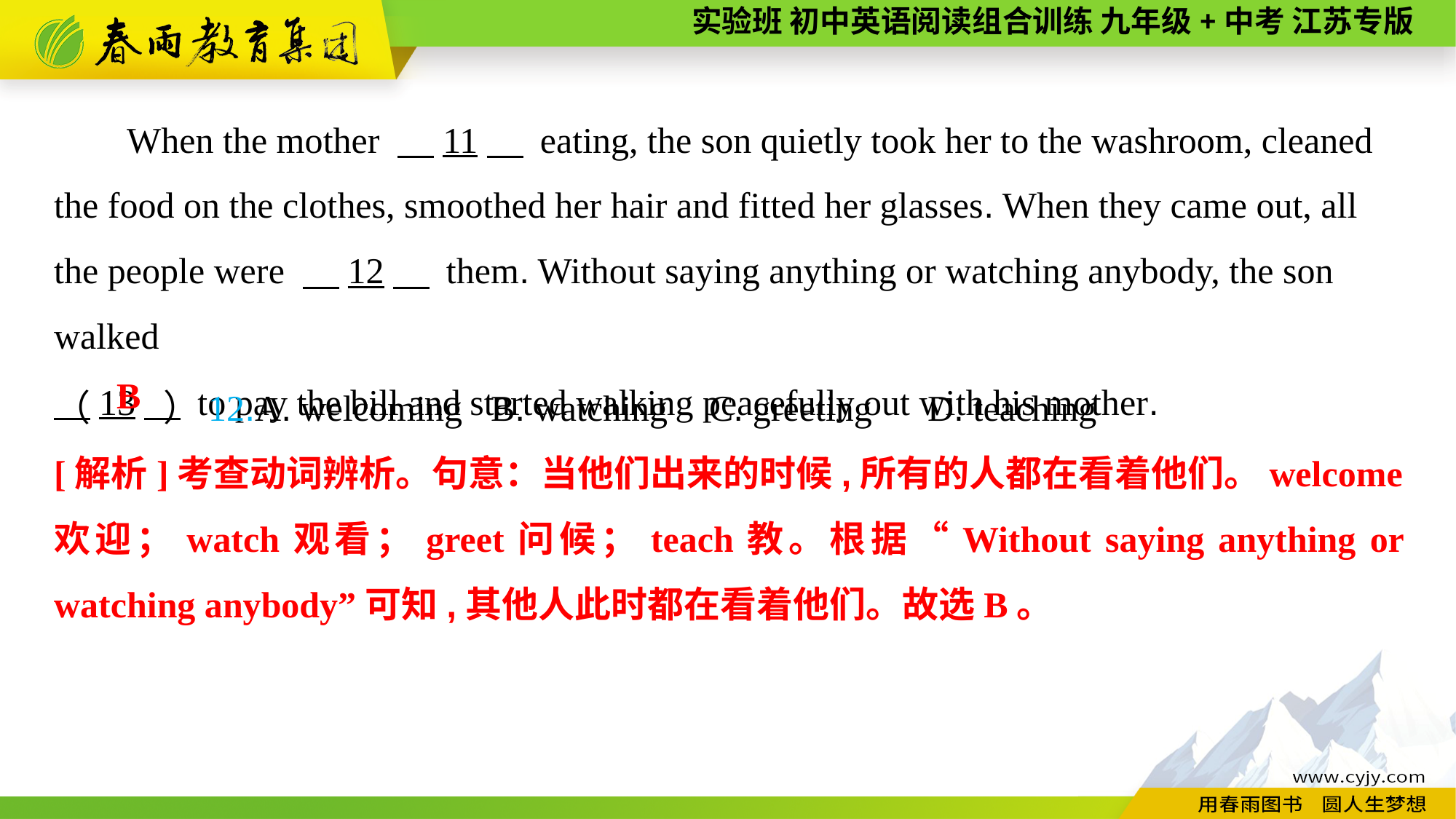

When the mother 　11　 eating, the son quietly took her to the washroom, cleaned the food on the clothes, smoothed her hair and fitted her glasses. When they came out, all the people were 　12　 them. Without saying anything or watching anybody, the son walked
　13　 to pay the bill and started walking peacefully out with his mother.
（　　）12.A. welcoming	B. watching	C. greeting	D. teaching
B
[解析]考查动词辨析。句意：当他们出来的时候,所有的人都在看着他们。welcome欢迎；watch观看；greet问候；teach教。根据“Without saying anything or watching anybody”可知,其他人此时都在看着他们。故选B。